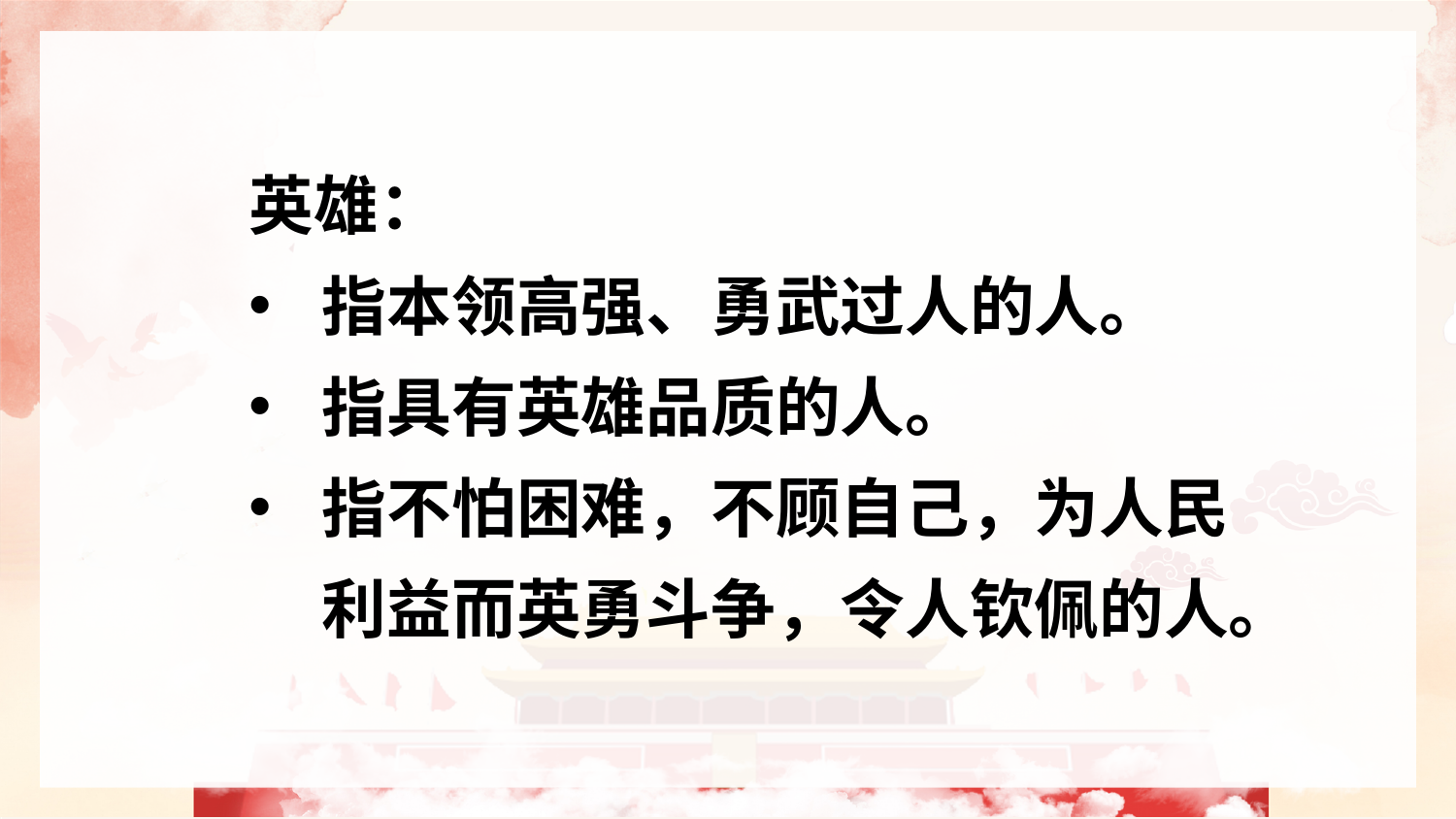

英雄：
指本领高强、勇武过人的人。
指具有英雄品质的人。
指不怕困难，不顾自己，为人民利益而英勇斗争，令人钦佩的人。